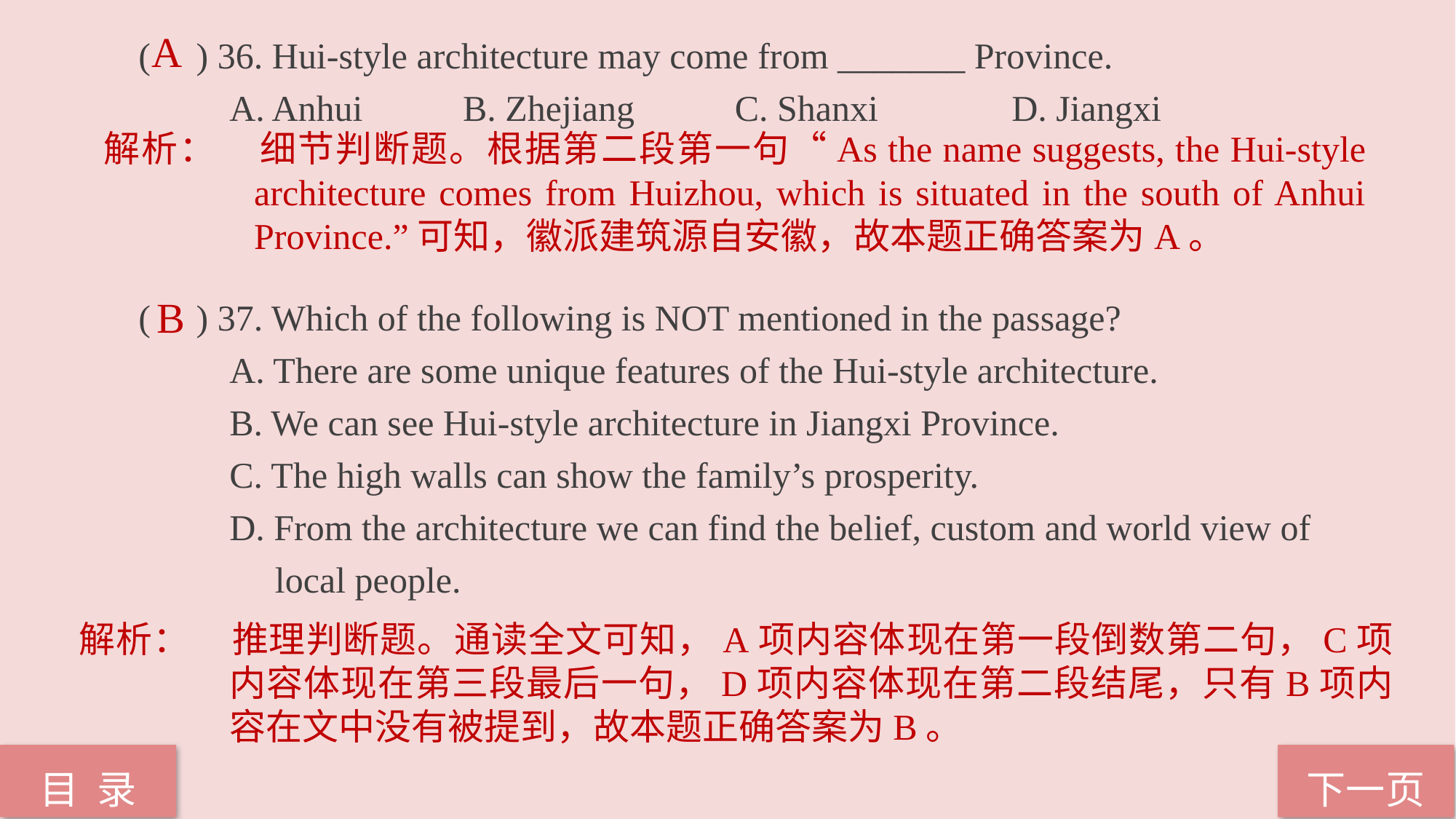

(     ) 36. Hui-style architecture may come from _______ Province.
          A. Anhui           B. Zhejiang           C. Shanxi 		D. Jiangxi

(     ) 37. Which of the following is NOT mentioned in the passage?
          A. There are some unique features of the Hui-style architecture.
          B. We can see Hui-style architecture in Jiangxi Province.
          C. The high walls can show the family’s prosperity.
          D. From the architecture we can find the belief, custom and world view of
               local people.
A
解析：	细节判断题。根据第二段第一句“As the name suggests, the Hui-style architecture comes from Huizhou, which is situated in the south of Anhui Province.”可知，徽派建筑源自安徽，故本题正确答案为A。
B
解析：	推理判断题。通读全文可知，A项内容体现在第一段倒数第二句，C项内容体现在第三段最后一句，D项内容体现在第二段结尾，只有B项内容在文中没有被提到，故本题正确答案为B。